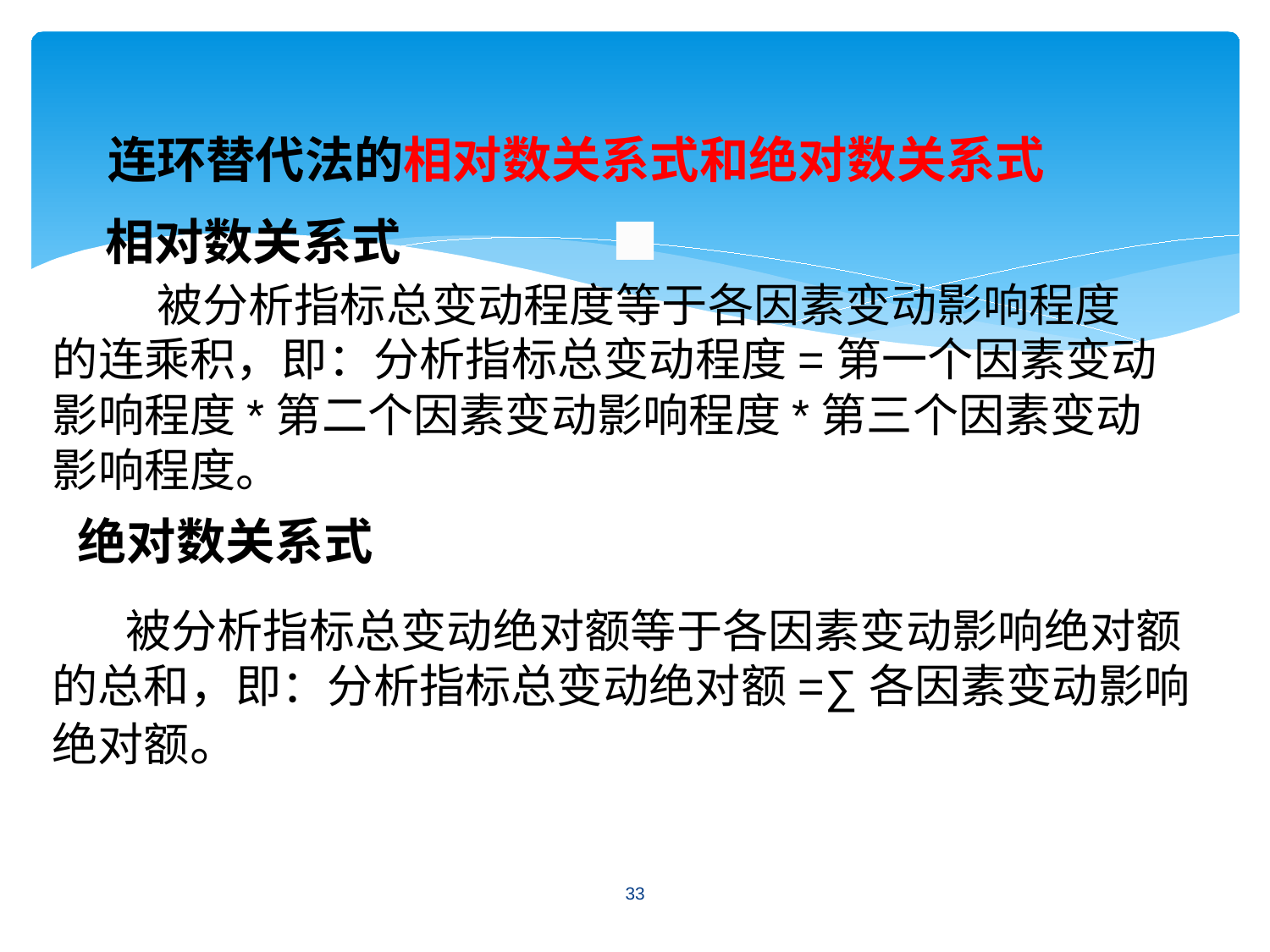

连环替代法的相对数关系式和绝对数关系式
相对数关系式

         被分析指标总变动程度等于各因素变动影响程度的连乘积，即：分析指标总变动程度=第一个因素变动影响程度*第二个因素变动影响程度*第三个因素变动影响程度。

绝对数关系式
      被分析指标总变动绝对额等于各因素变动影响绝对额的总和，即：分析指标总变动绝对额=∑各因素变动影响绝对额。
33